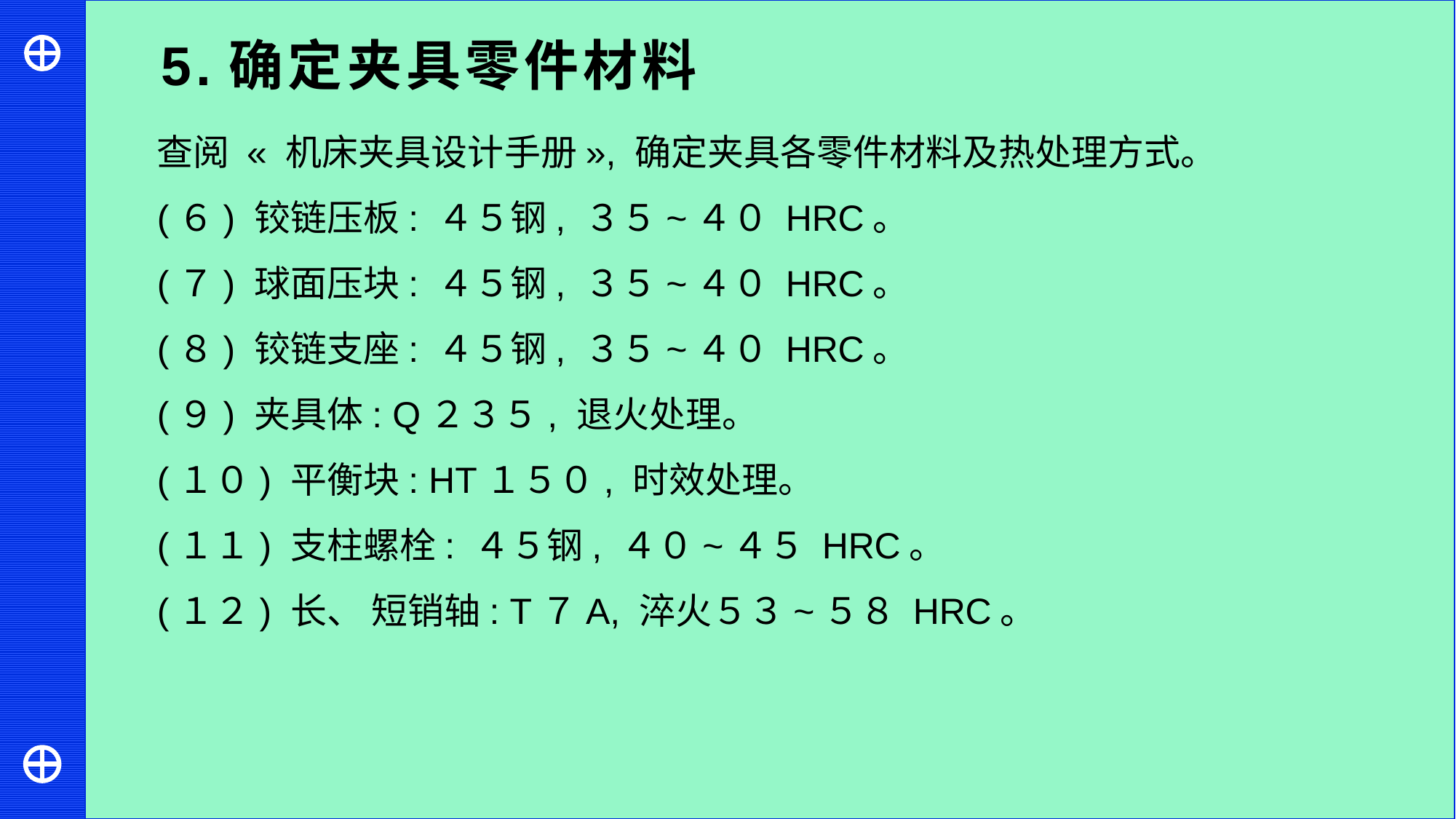

5.确定夹具零件材料
查阅 « 机床夹具设计手册», 确定夹具各零件材料及热处理方式。
(６) 铰链压板: ４５钢, ３５~４０ HRC。
(７) 球面压块: ４５钢, ３５~４０ HRC。
(８) 铰链支座: ４５钢, ３５~４０ HRC。
(９) 夹具体: Q２３５, 退火处理。
(１０) 平衡块: HT１５０, 时效处理。
(１１) 支柱螺栓: ４５钢, ４０~４５ HRC。
(１２) 长、 短销轴: T７A, 淬火５３~５８ HRC。